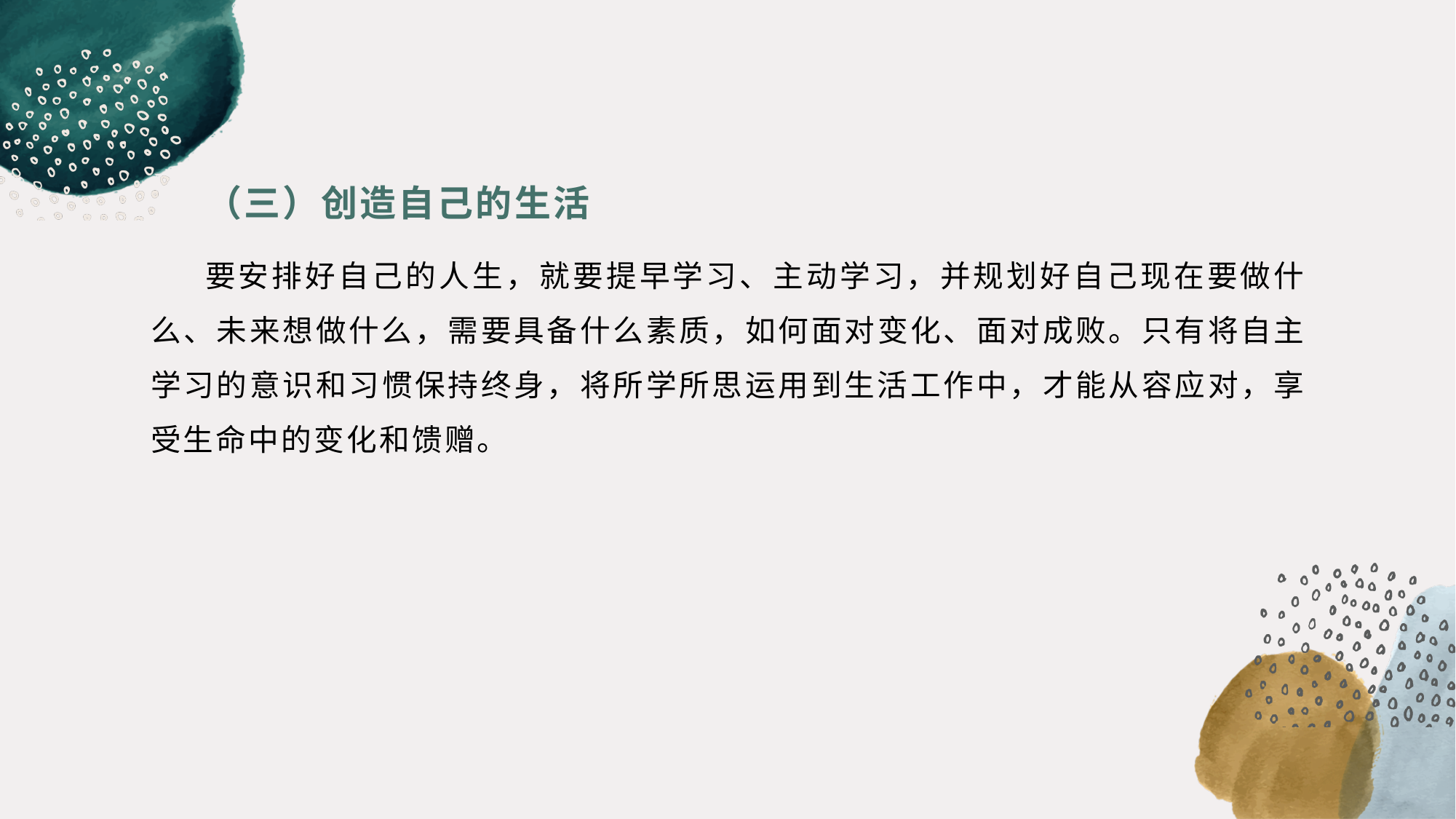

（三）创造自己的生活
要安排好自己的人生，就要提早学习、主动学习，并规划好自己现在要做什么、未来想做什么，需要具备什么素质，如何面对变化、面对成败。只有将自主学习的意识和习惯保持终身，将所学所思运用到生活工作中，才能从容应对，享受生命中的变化和馈赠。